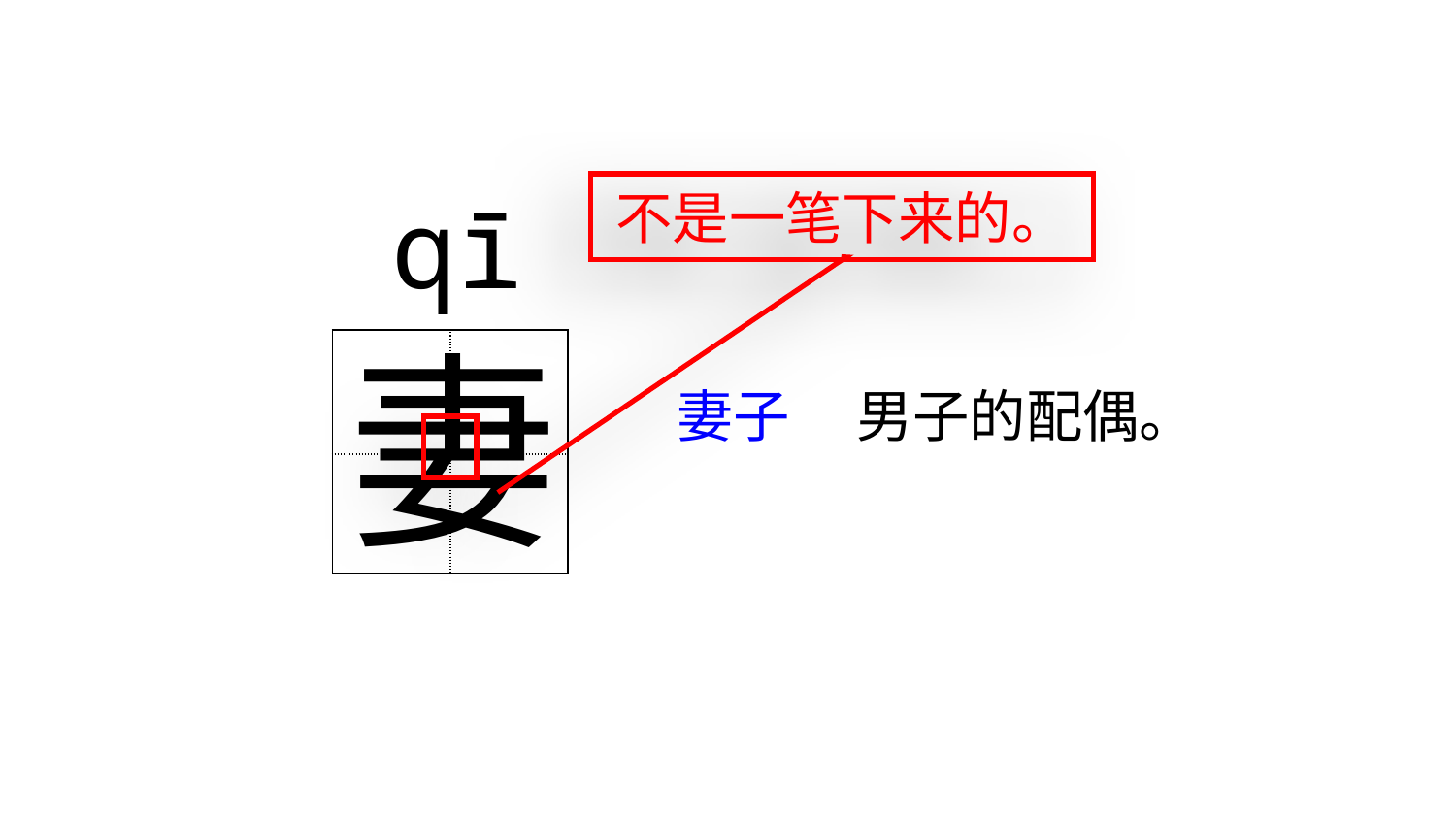

qī
不是一笔下来的。
妻
|  |  |
| --- | --- |
|  |  |
男子的配偶。
妻子